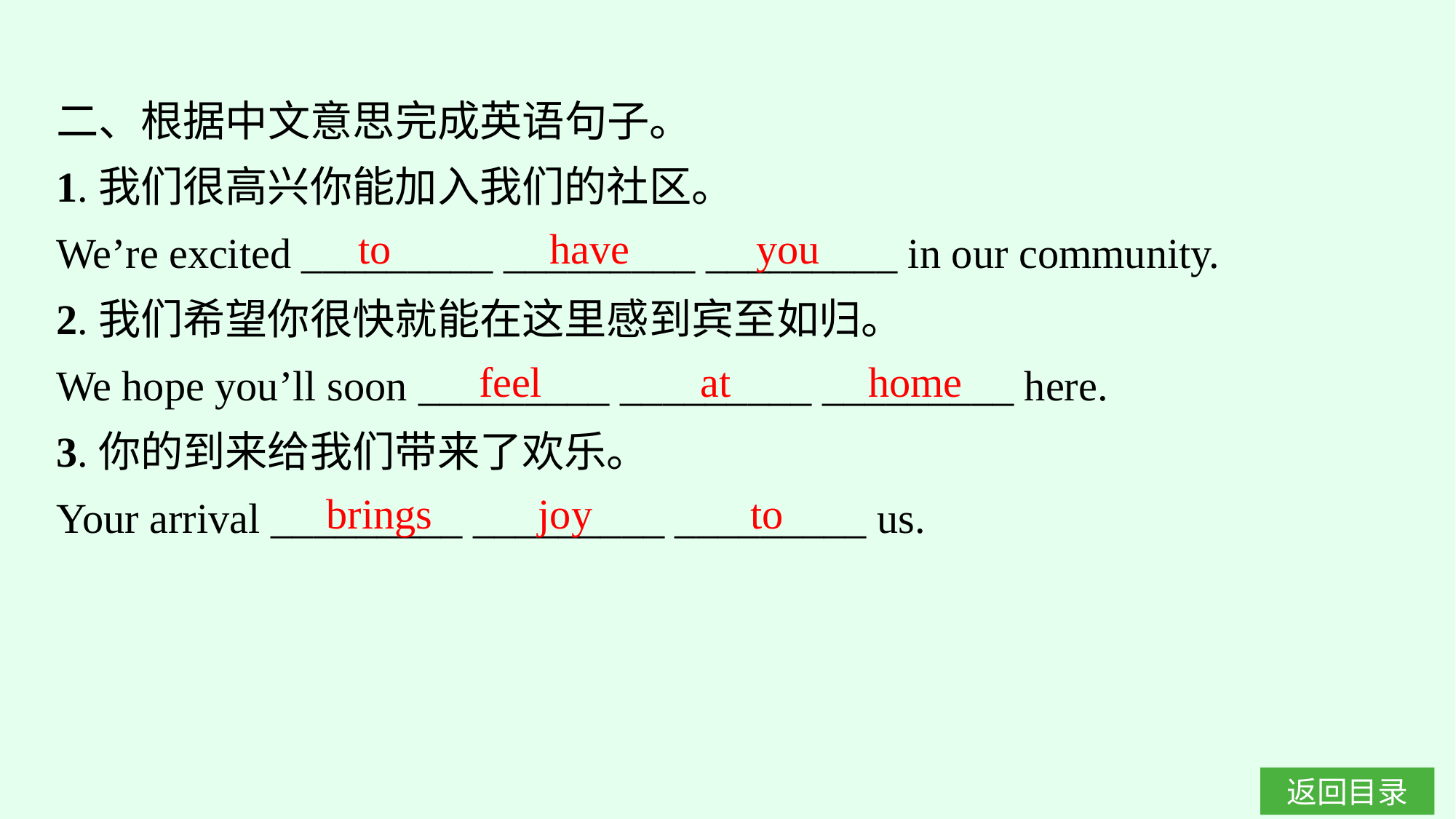

二、根据中文意思完成英语句子。
1.我们很高兴你能加入我们的社区。
We’re excited _________ _________ _________ in our community.
2.我们希望你很快就能在这里感到宾至如归。
We hope you’ll soon _________ _________ _________ here.
3.你的到来给我们带来了欢乐。
Your arrival _________ _________ _________ us.
to               have            you
feel               at             home
brings          joy               to